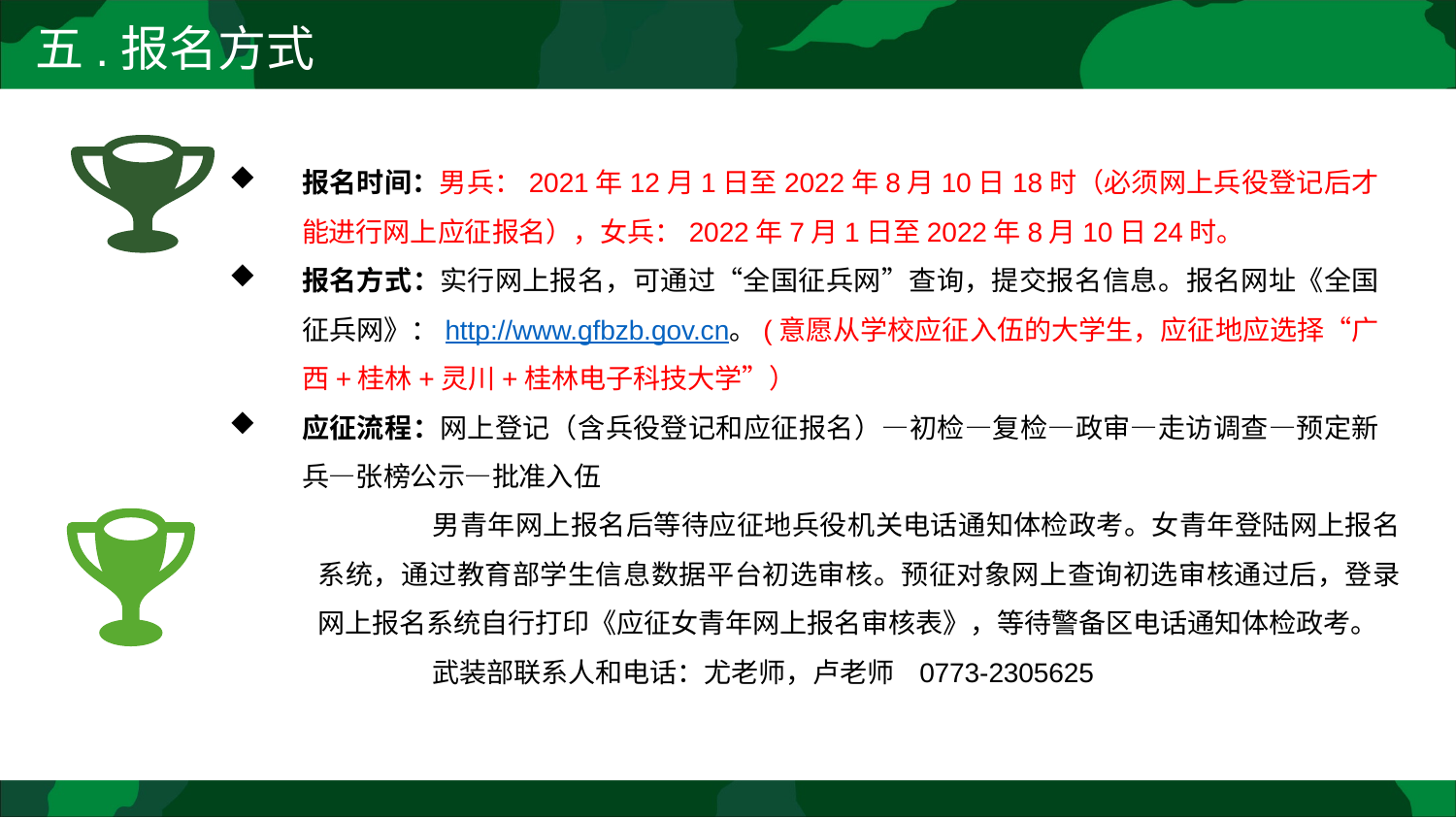

五.报名方式

报名时间：男兵：2021年12月1日至2022年8月10日18时（必须网上兵役登记后才能进行网上应征报名），女兵：2022年7月1日至2022年8月10日24时。
报名方式：实行网上报名，可通过“全国征兵网”查询，提交报名信息。报名网址《全国征兵网》：http://www.gfbzb.gov.cn。(意愿从学校应征入伍的大学生，应征地应选择“广西+桂林+灵川+桂林电子科技大学”）
应征流程：网上登记（含兵役登记和应征报名）—初检—复检—政审—走访调查—预定新兵—张榜公示—批准入伍

男青年网上报名后等待应征地兵役机关电话通知体检政考。女青年登陆网上报名系统，通过教育部学生信息数据平台初选审核。预征对象网上查询初选审核通过后，登录网上报名系统自行打印《应征女青年网上报名审核表》，等待警备区电话通知体检政考。
武装部联系人和电话：尤老师，卢老师   0773-2305625